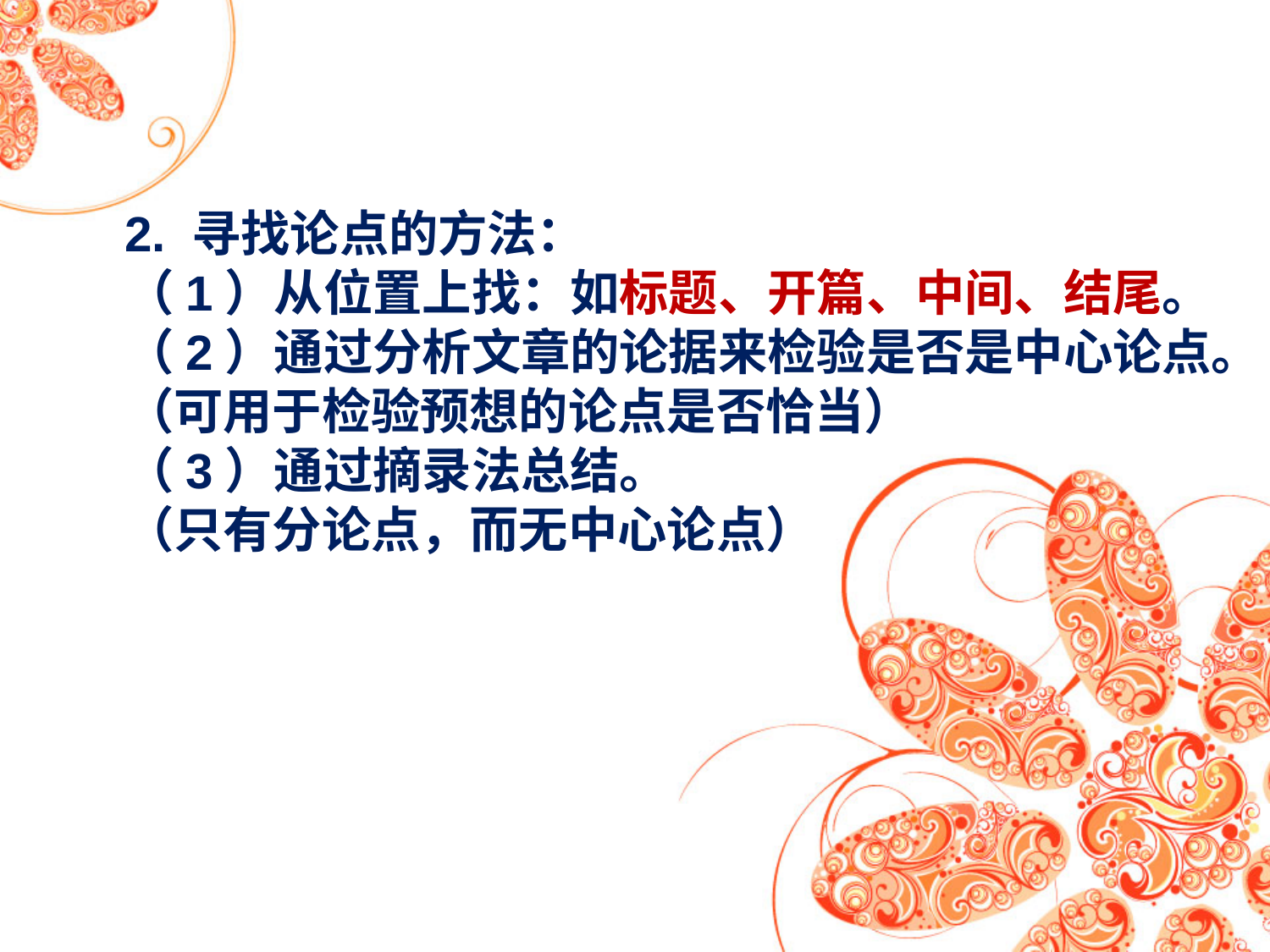

2. 寻找论点的方法：
（1）从位置上找：如标题、开篇、中间、结尾。
（2）通过分析文章的论据来检验是否是中心论点。
（可用于检验预想的论点是否恰当）
（3）通过摘录法总结。
（只有分论点，而无中心论点）